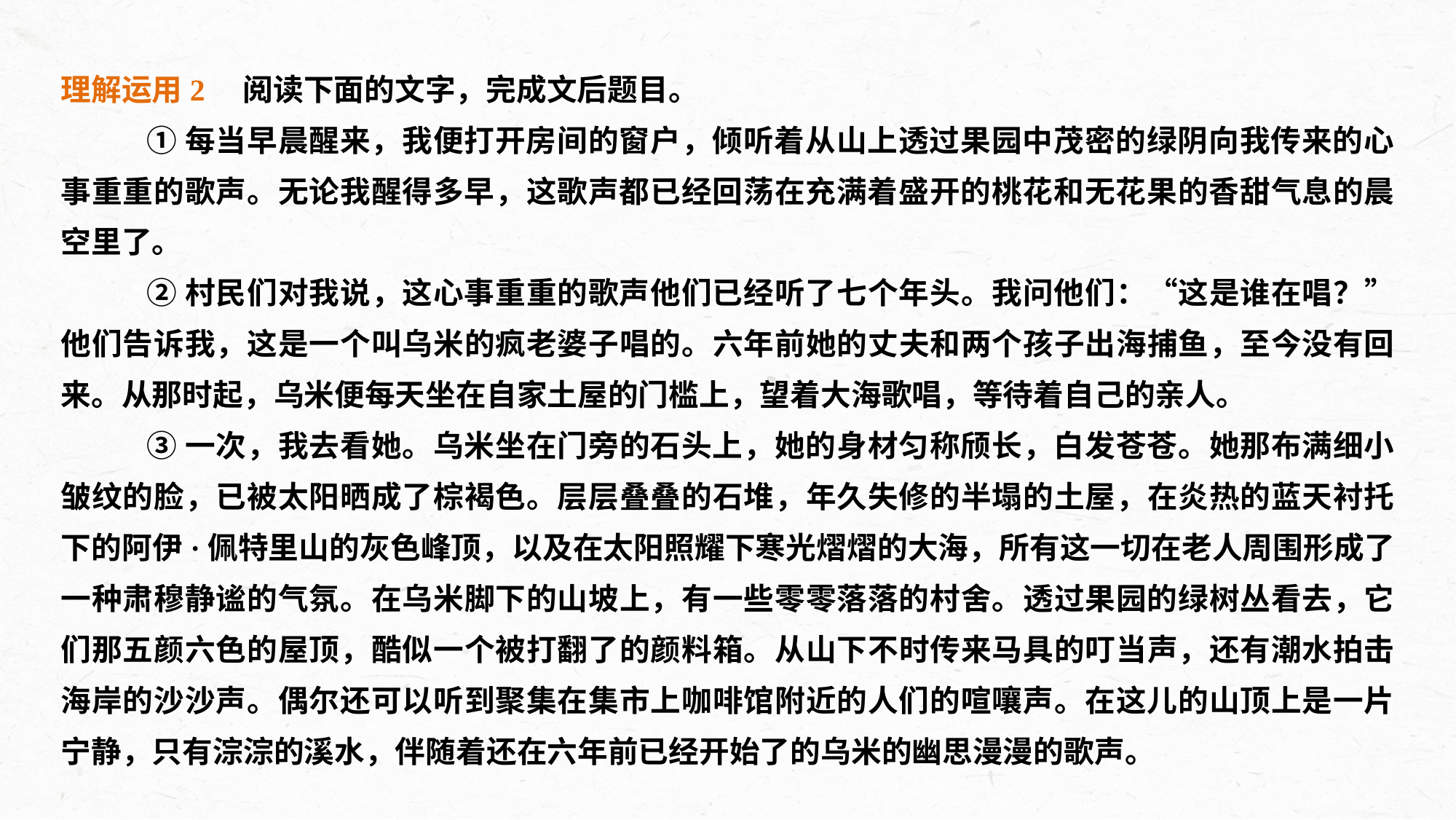

理解运用2　阅读下面的文字，完成文后题目。
①每当早晨醒来，我便打开房间的窗户，倾听着从山上透过果园中茂密的绿阴向我传来的心事重重的歌声。无论我醒得多早，这歌声都已经回荡在充满着盛开的桃花和无花果的香甜气息的晨空里了。
②村民们对我说，这心事重重的歌声他们已经听了七个年头。我问他们：“这是谁在唱？”他们告诉我，这是一个叫乌米的疯老婆子唱的。六年前她的丈夫和两个孩子出海捕鱼，至今没有回来。从那时起，乌米便每天坐在自家土屋的门槛上，望着大海歌唱，等待着自己的亲人。
③一次，我去看她。乌米坐在门旁的石头上，她的身材匀称颀长，白发苍苍。她那布满细小皱纹的脸，已被太阳晒成了棕褐色。层层叠叠的石堆，年久失修的半塌的土屋，在炎热的蓝天衬托下的阿伊·佩特里山的灰色峰顶，以及在太阳照耀下寒光熠熠的大海，所有这一切在老人周围形成了一种肃穆静谧的气氛。在乌米脚下的山坡上，有一些零零落落的村舍。透过果园的绿树丛看去，它们那五颜六色的屋顶，酷似一个被打翻了的颜料箱。从山下不时传来马具的叮当声，还有潮水拍击海岸的沙沙声。偶尔还可以听到聚集在集市上咖啡馆附近的人们的喧嚷声。在这儿的山顶上是一片宁静，只有淙淙的溪水，伴随着还在六年前已经开始了的乌米的幽思漫漫的歌声。